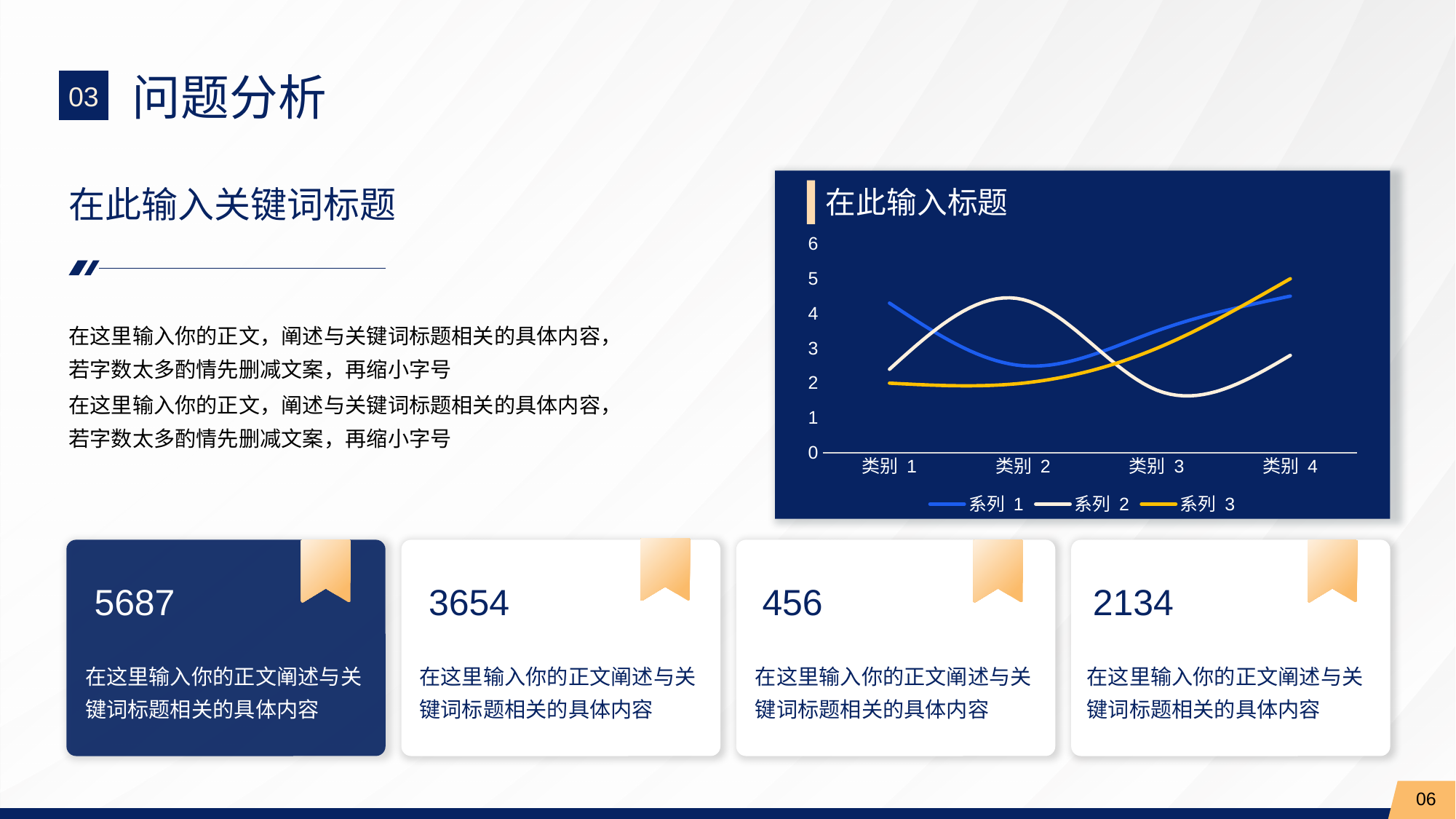

# 问题分析
03

在此输入标题

在此输入关键词标题

### Chart

| Category | 系列 1 | 系列 2 | 系列 3 |
|---|---|---|---|
| 类别 1 | 4.3 | 2.4 | 2.0 |
| 类别 2 | 2.5 | 4.4 | 2.0 |
| 类别 3 | 3.5 | 1.8 | 3.0 |
| 类别 4 | 4.5 | 2.8 | 5.0 |

在这里输入你的正文，阐述与关键词标题相关的具体内容，若字数太多酌情先删减文案，再缩小字号
在这里输入你的正文，阐述与关键词标题相关的具体内容，若字数太多酌情先删减文案，再缩小字号

5687
在这里输入你的正文阐述与关键词标题相关的具体内容

3654
在这里输入你的正文阐述与关键词标题相关的具体内容

456
在这里输入你的正文阐述与关键词标题相关的具体内容

2134
在这里输入你的正文阐述与关键词标题相关的具体内容

06